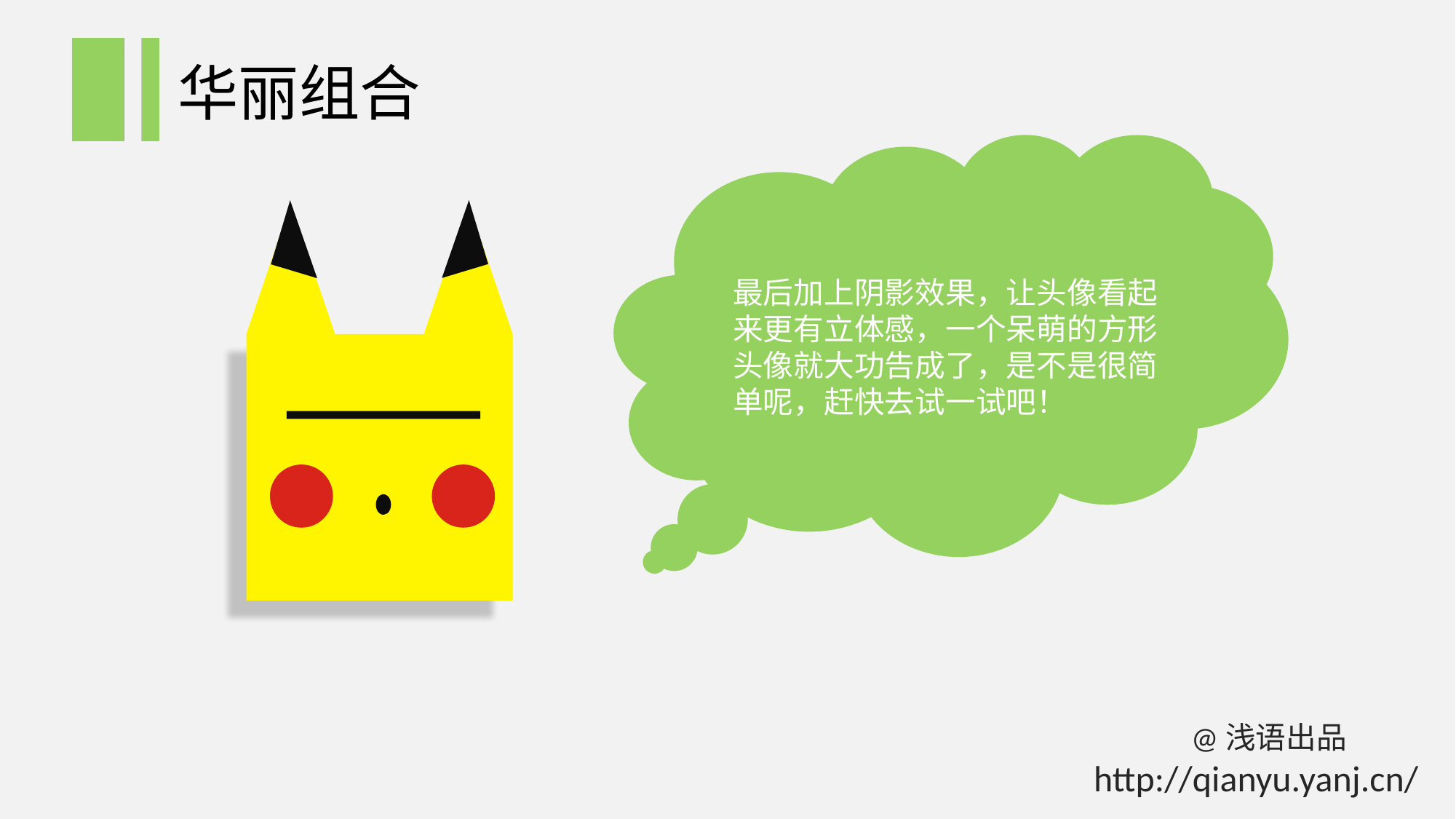

华丽组合

最后加上阴影效果，让头像看起来更有立体感，一个呆萌的方形头像就大功告成了，是不是很简单呢，赶快去试一试吧！